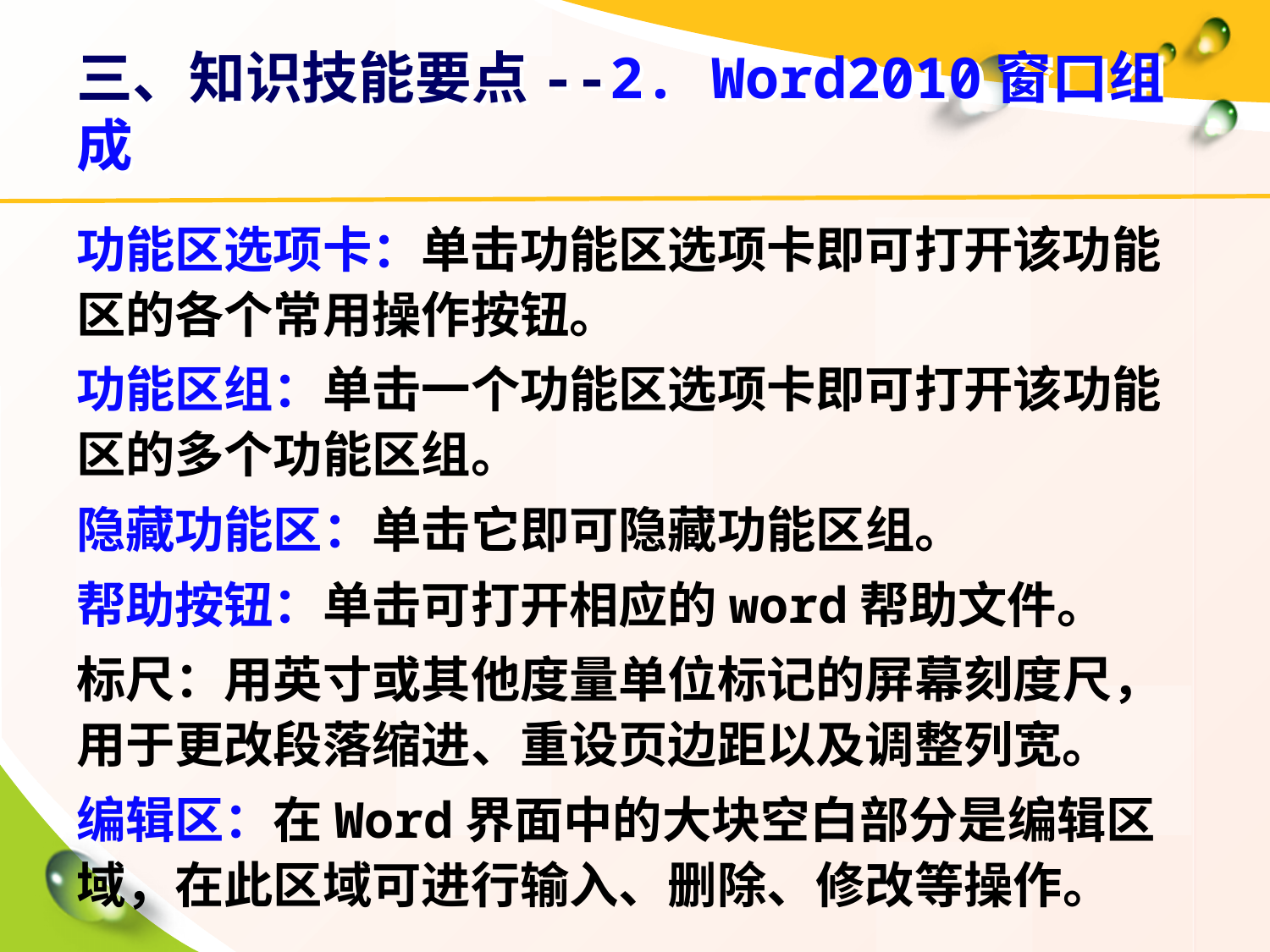

# 三、知识技能要点--2. Word2010窗口组成
功能区选项卡：单击功能区选项卡即可打开该功能区的各个常用操作按钮。
功能区组：单击一个功能区选项卡即可打开该功能区的多个功能区组。
隐藏功能区：单击它即可隐藏功能区组。
帮助按钮：单击可打开相应的word帮助文件。
标尺：用英寸或其他度量单位标记的屏幕刻度尺，用于更改段落缩进、重设页边距以及调整列宽。
编辑区：在Word界面中的大块空白部分是编辑区域，在此区域可进行输入、删除、修改等操作。